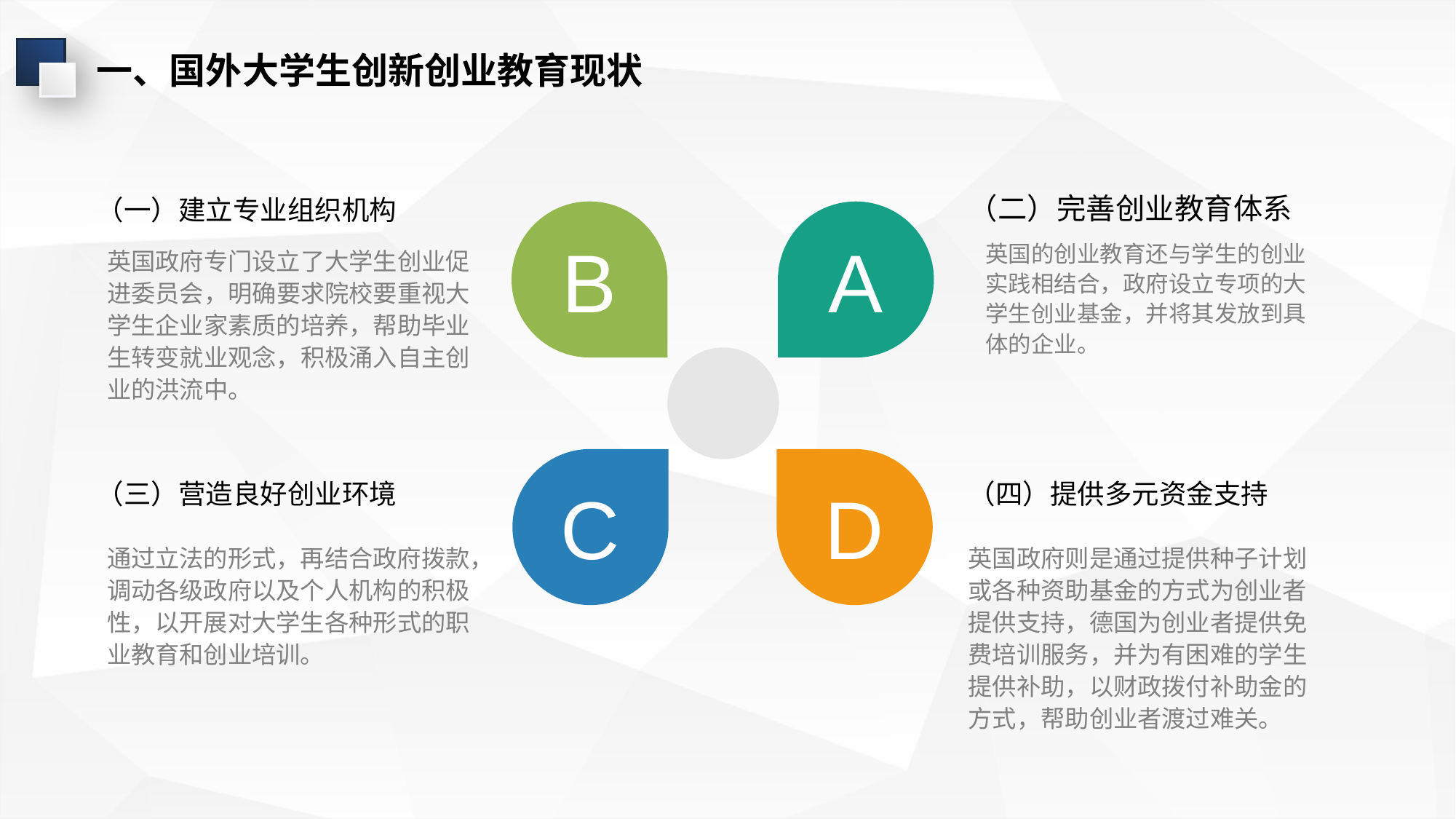

一、国外大学生创新创业教育现状
（一）建立专业组织机构
（二）完善创业教育体系

B
A
英国的创业教育还与学生的创业实践相结合，政府设立专项的大学生创业基金，并将其发放到具体的企业。
英国政府专门设立了大学生创业促进委员会，明确要求院校要重视大学生企业家素质的培养，帮助毕业生转变就业观念，积极涌入自主创业的洪流中。

（三）营造良好创业环境
（四）提供多元资金支持
C
D
通过立法的形式，再结合政府拨款，调动各级政府以及个人机构的积极性，以开展对大学生各种形式的职业教育和创业培训。
英国政府则是通过提供种子计划或各种资助基金的方式为创业者提供支持，德国为创业者提供免费培训服务，并为有困难的学生提供补助，以财政拨付补助金的方式，帮助创业者渡过难关。